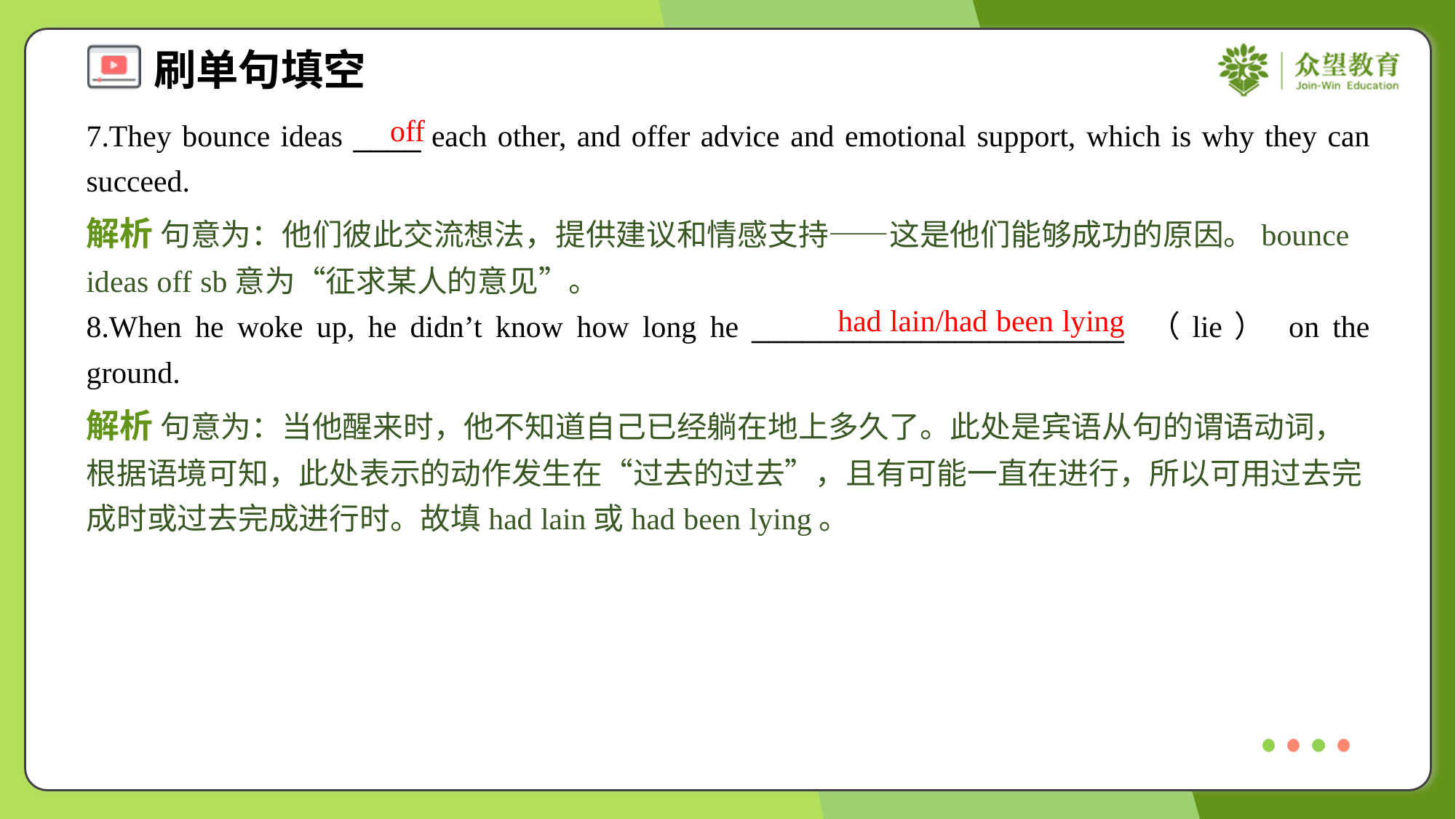

off
7.They bounce ideas ____ each other, and offer advice and emotional support, which is why they can succeed.
解析 句意为：他们彼此交流想法，提供建议和情感支持——这是他们能够成功的原因。bounce ideas off sb意为“征求某人的意见”。
had lain/had been lying
8.When he woke up, he didn’t know how long he ______________________ （lie） on the ground.
解析 句意为：当他醒来时，他不知道自己已经躺在地上多久了。此处是宾语从句的谓语动词，根据语境可知，此处表示的动作发生在“过去的过去”，且有可能一直在进行，所以可用过去完成时或过去完成进行时。故填had lain或had been lying。